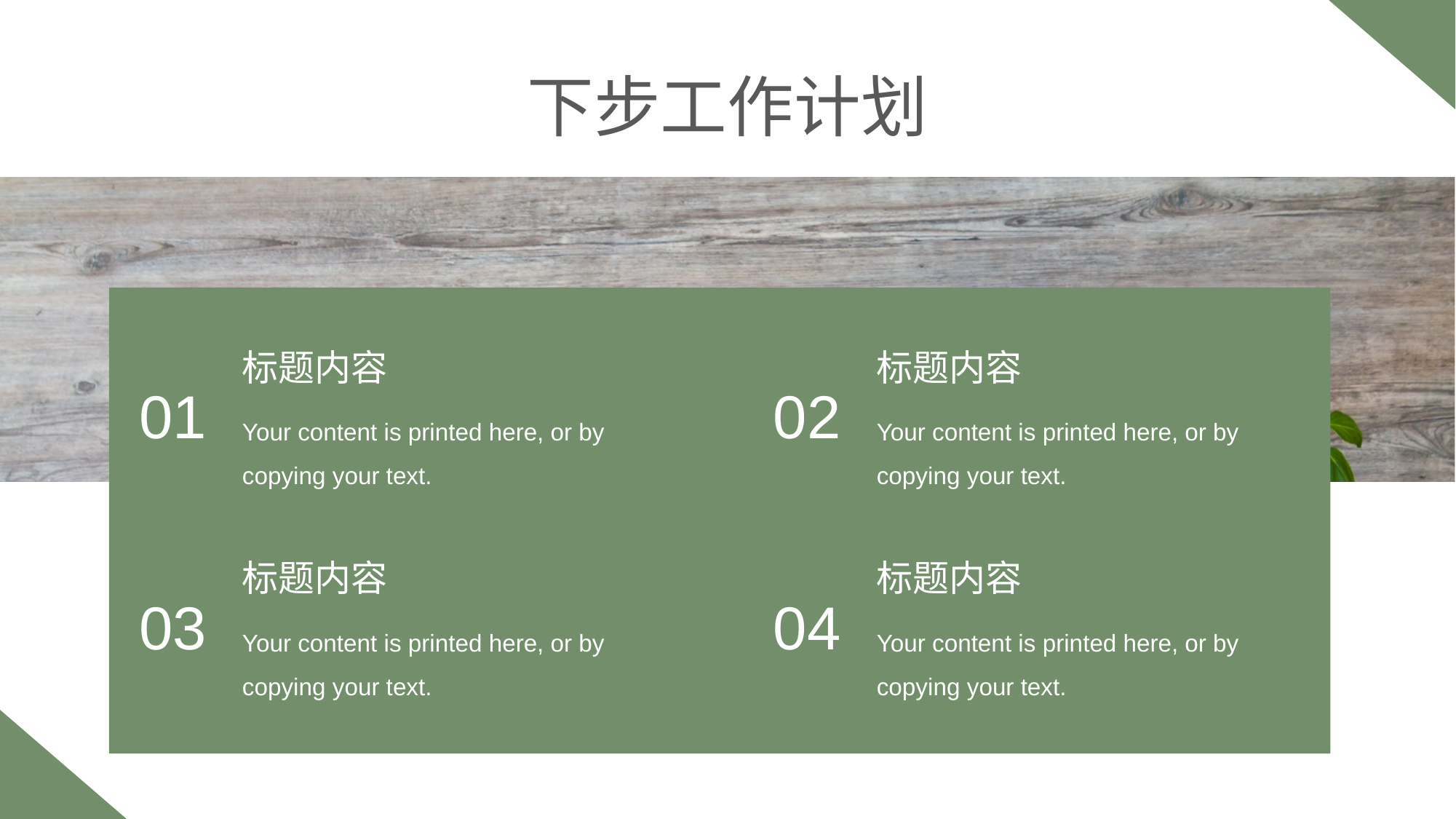

下步工作计划

标题内容
Your content is printed here, or by copying your text.
01
标题内容
Your content is printed here, or by copying your text.
02
标题内容
Your content is printed here, or by copying your text.
03
标题内容
Your content is printed here, or by copying your text.
04